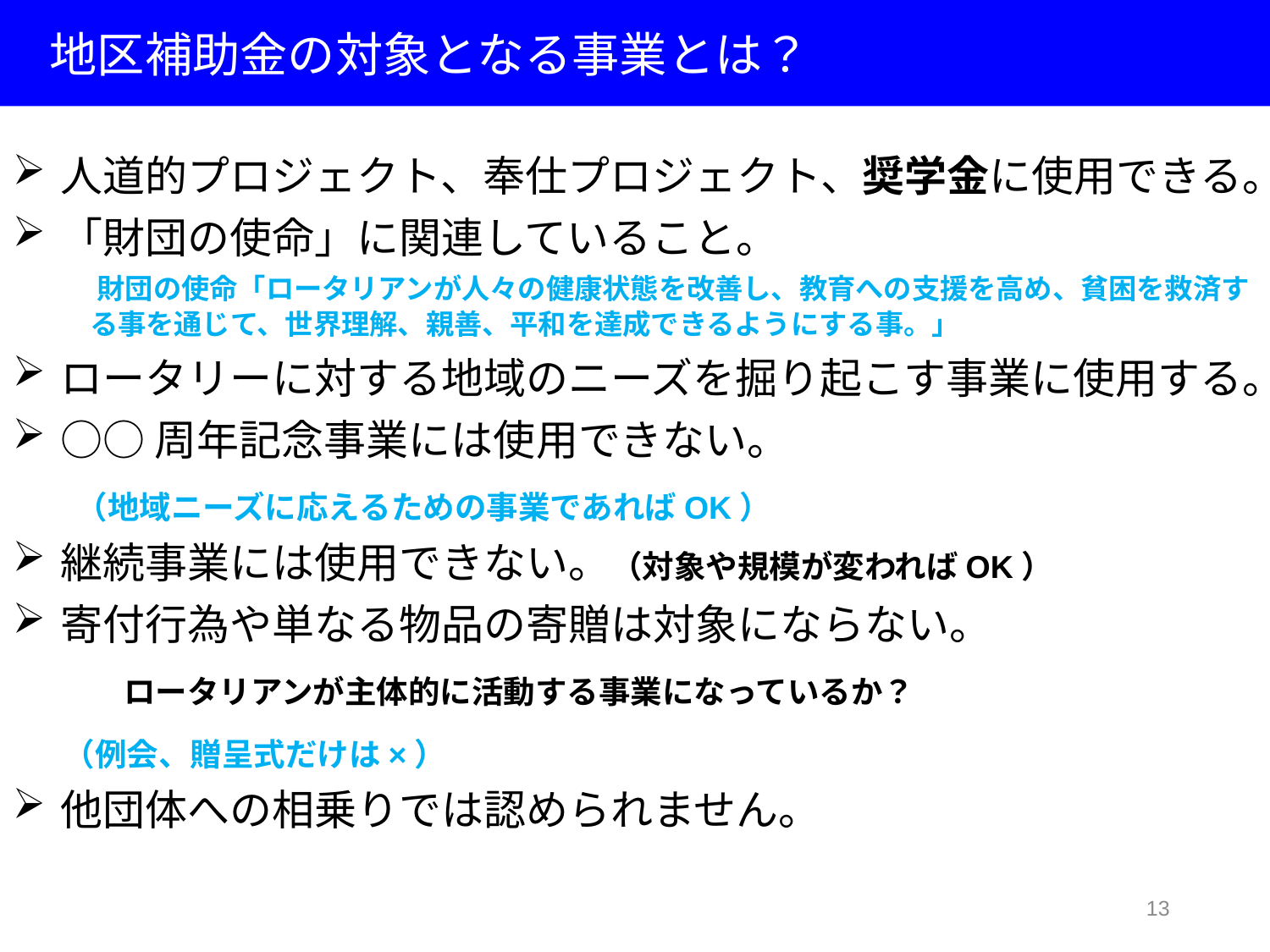

地区補助金の対象となる事業とは？
人道的プロジェクト、奉仕プロジェクト、奨学金に使用できる。
「財団の使命」に関連していること。
　財団の使命「ロータリアンが人々の健康状態を改善し、教育への支援を高め、貧困を救済する事を通じて、世界理解、親善、平和を達成できるようにする事。」
ロータリーに対する地域のニーズを掘り起こす事業に使用する。
○○周年記念事業には使用できない。
　　（地域ニーズに応えるための事業であればOK）
継続事業には使用できない。（対象や規模が変わればOK）
寄付行為や単なる物品の寄贈は対象にならない。
　　　ロータリアンが主体的に活動する事業になっているか？
      （例会、贈呈式だけは×）
他団体への相乗りでは認められません。
13